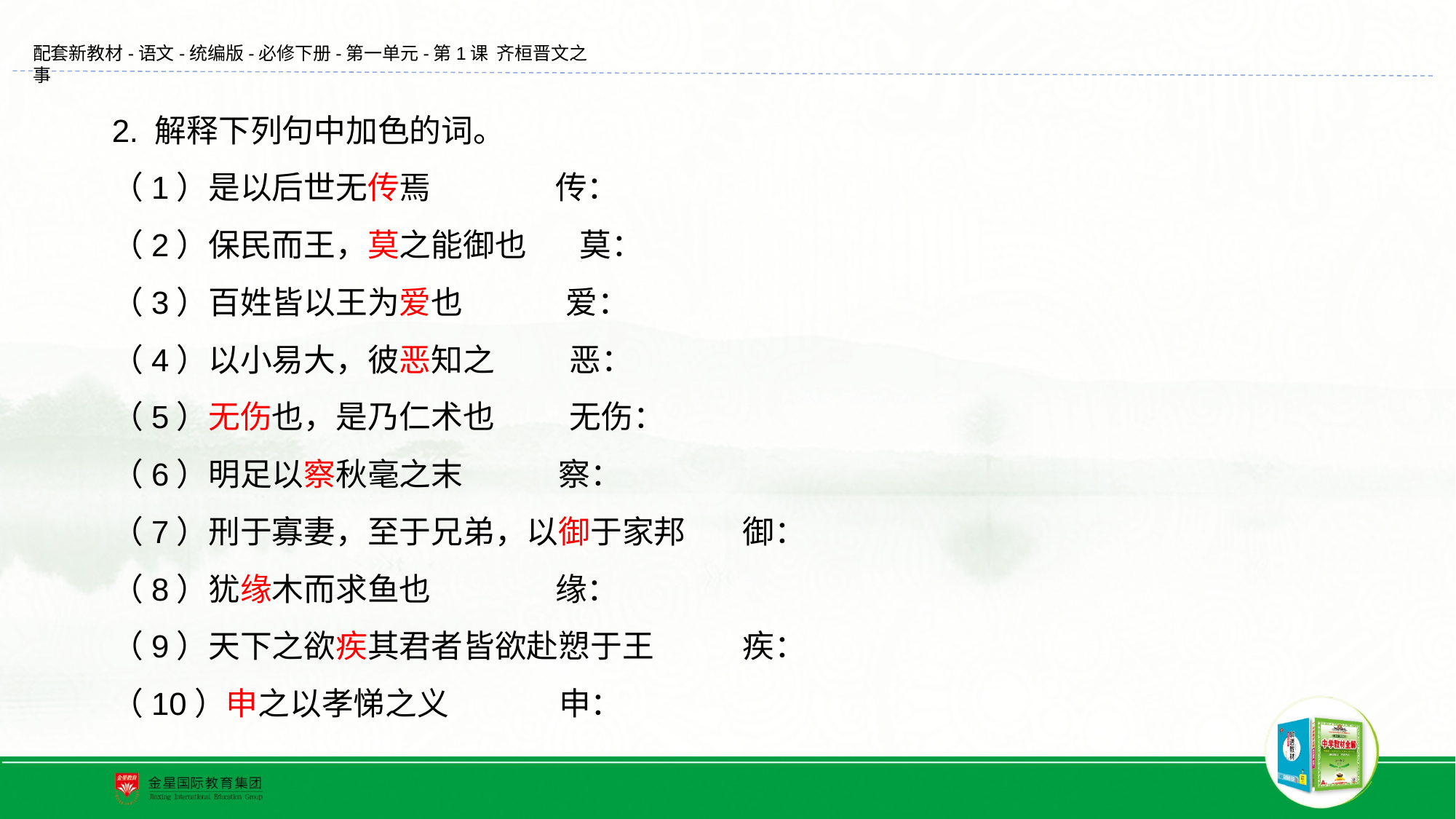

2. 解释下列句中加色的词。
（1）是以后世无传焉　             传：
（2）保民而王，莫之能御也　   莫：
（3）百姓皆以王为爱也　          爱：
（4）以小易大，彼恶知之　      恶：
（5）无伤也，是乃仁术也　      无伤：
（6）明足以察秋毫之末　         察：
（7）刑于寡妻，至于兄弟，以御于家邦        御：
（8）犹缘木而求鱼也　             缘：
（9）天下之欲疾其君者皆欲赴愬于王　        疾：
（10）申之以孝悌之义　           申：